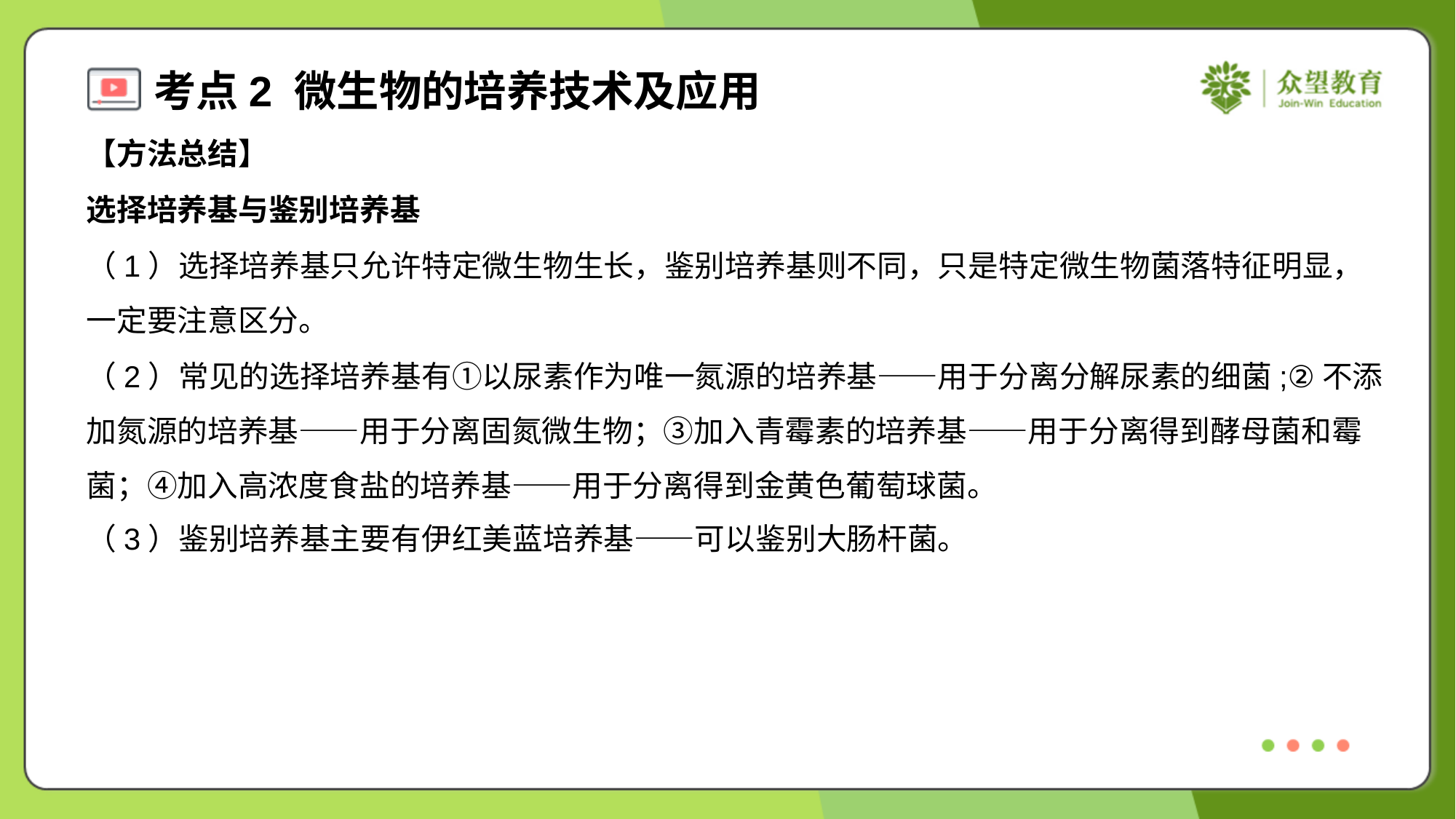

【方法总结】
选择培养基与鉴别培养基
（1）选择培养基只允许特定微生物生长，鉴别培养基则不同，只是特定微生物菌落特征明显，
一定要注意区分。
（2）常见的选择培养基有①以尿素作为唯一氮源的培养基——用于分离分解尿素的细菌;②不添
加氮源的培养基——用于分离固氮微生物；③加入青霉素的培养基——用于分离得到酵母菌和霉
菌；④加入高浓度食盐的培养基——用于分离得到金黄色葡萄球菌。
（3）鉴别培养基主要有伊红美蓝培养基——可以鉴别大肠杆菌。